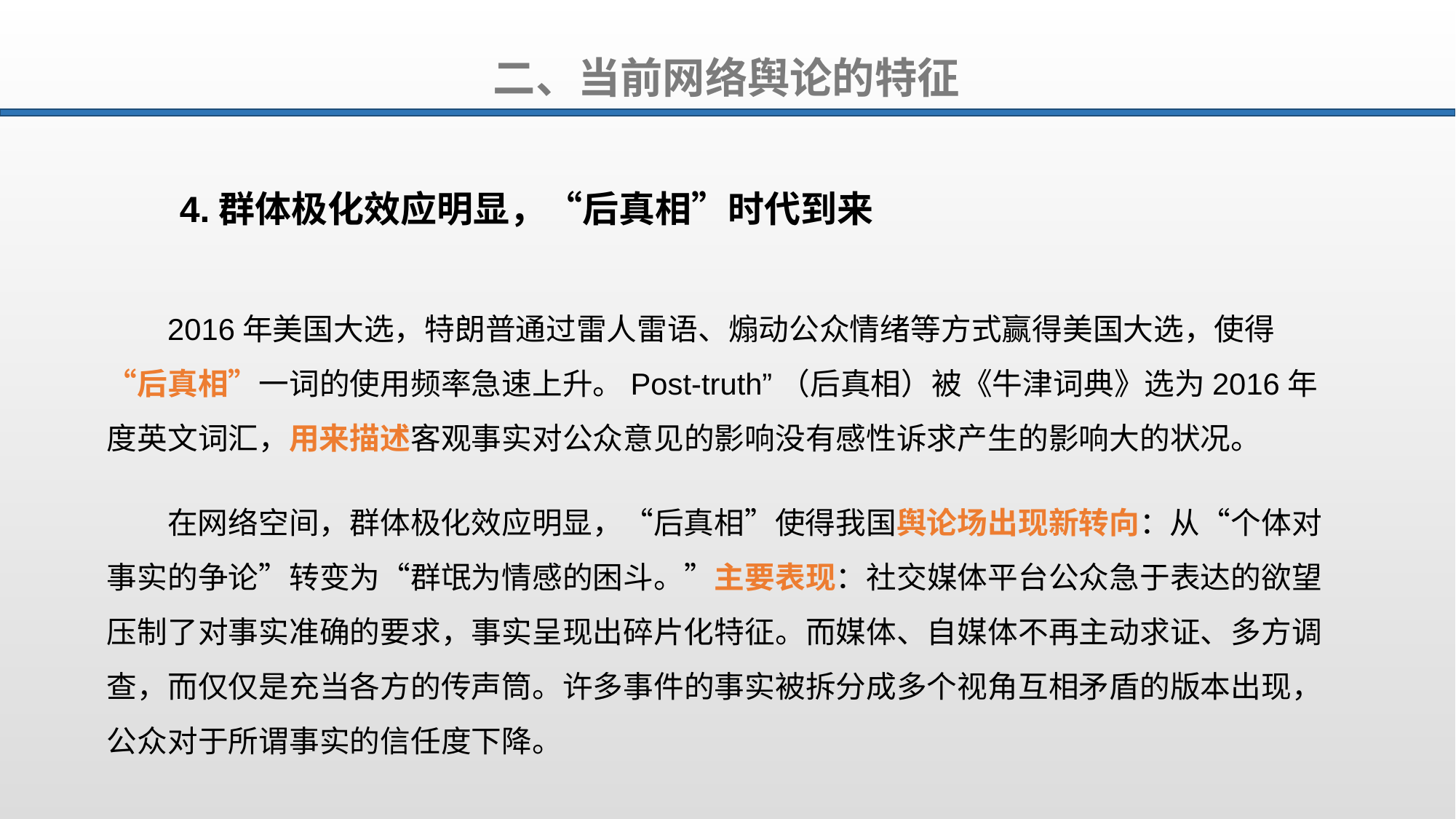

二、当前网络舆论的特征

4.群体极化效应明显，“后真相”时代到来
2016年美国大选，特朗普通过雷人雷语、煽动公众情绪等方式赢得美国大选，使得“后真相”一词的使用频率急速上升。Post-truth”（后真相）被《牛津词典》选为2016年度英文词汇，用来描述客观事实对公众意见的影响没有感性诉求产生的影响大的状况。
在网络空间，群体极化效应明显，“后真相”使得我国舆论场出现新转向：从“个体对事实的争论”转变为“群氓为情感的困斗。”主要表现：社交媒体平台公众急于表达的欲望压制了对事实准确的要求，事实呈现出碎片化特征。而媒体、自媒体不再主动求证、多方调查，而仅仅是充当各方的传声筒。许多事件的事实被拆分成多个视角互相矛盾的版本出现，公众对于所谓事实的信任度下降。